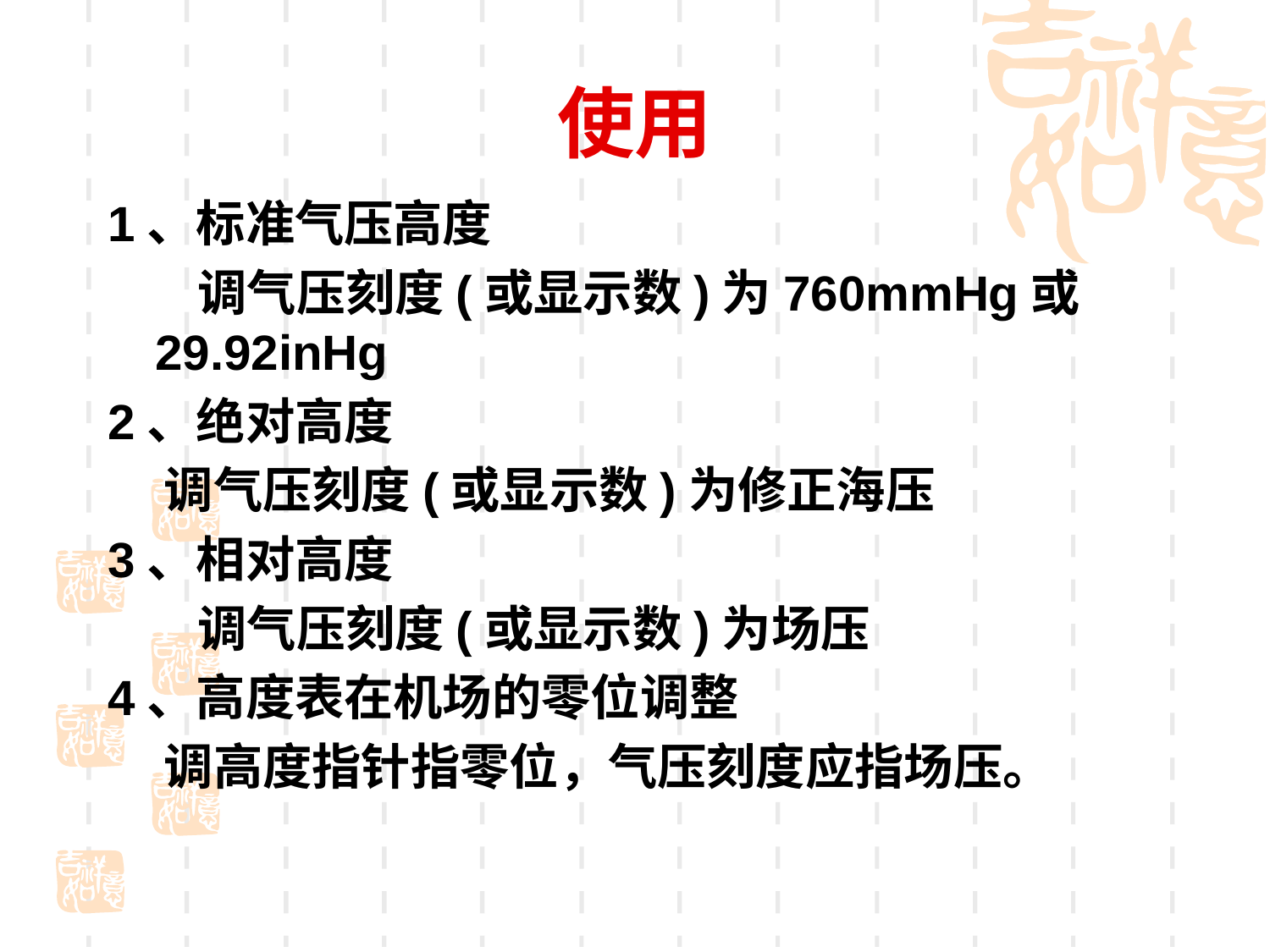

# 使用
1、标准气压高度
       调气压刻度(或显示数)为760mmHg或29.92inHg
2、绝对高度
    调气压刻度(或显示数)为修正海压
3、相对高度
       调气压刻度(或显示数)为场压
4、高度表在机场的零位调整
    调高度指针指零位，气压刻度应指场压。